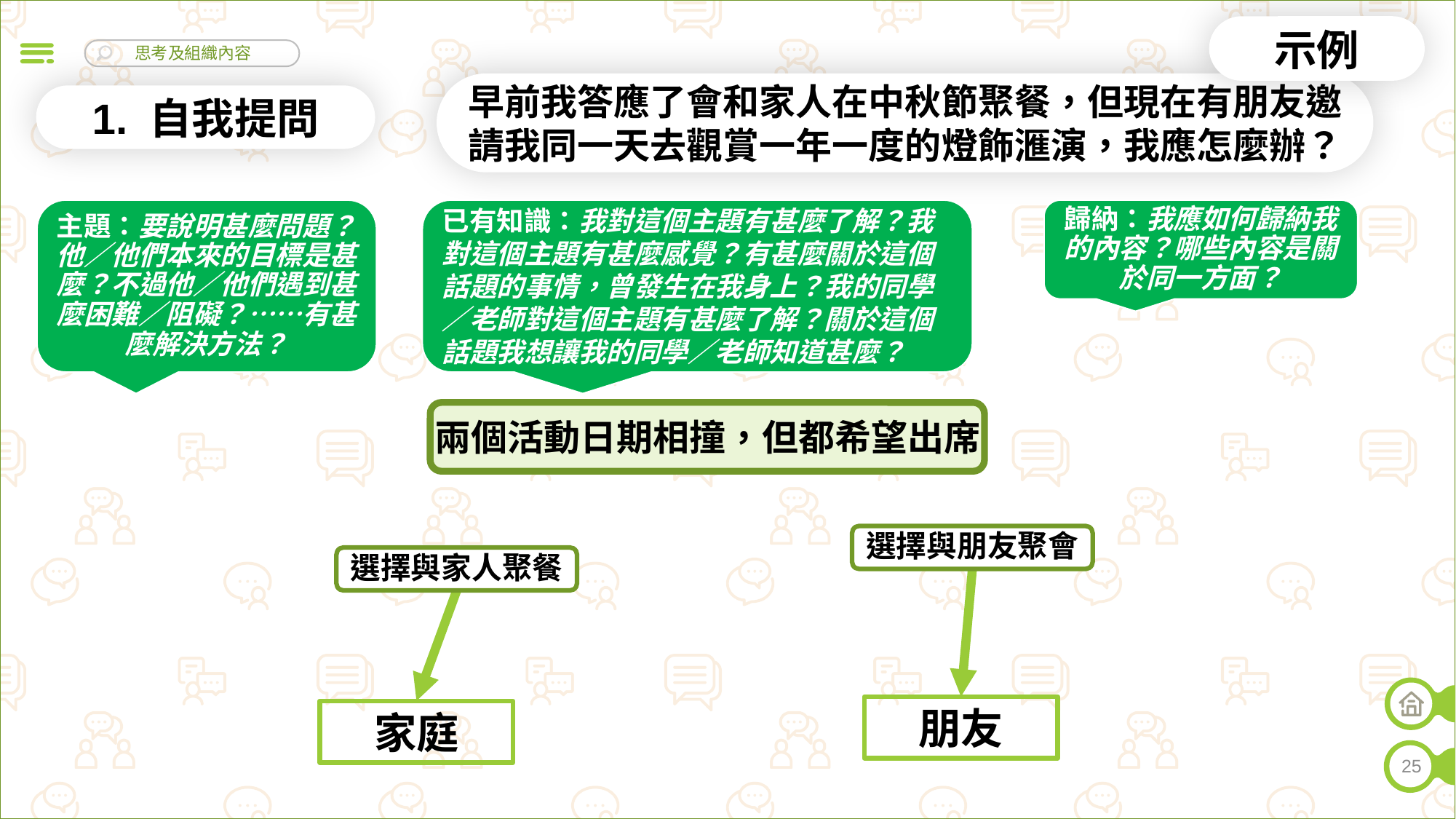

示例
早前我答應了會和家人在中秋節聚餐，但現在有朋友邀請我同一天去觀賞一年一度的燈飾滙演，我應怎麼辦？
1. 自我提問
已有知識：我對這個主題有甚麼了解？我對這個主題有甚麼感覺？有甚麼關於這個話題的事情，曾發生在我身上？我的同學／老師對這個主題有甚麼了解？關於這個話題我想讓我的同學／老師知道甚麼？
主題：要說明甚麼問題？他／他們本來的目標是甚麼？不過他／他們遇到甚麼困難／阻礙？……有甚麼解決方法？
歸納：我應如何歸納我的內容？哪些內容是關於同一方面？

兩個活動日期相撞，但都希望出席
選擇與朋友聚會
選擇與家人聚餐
朋友
家庭
25